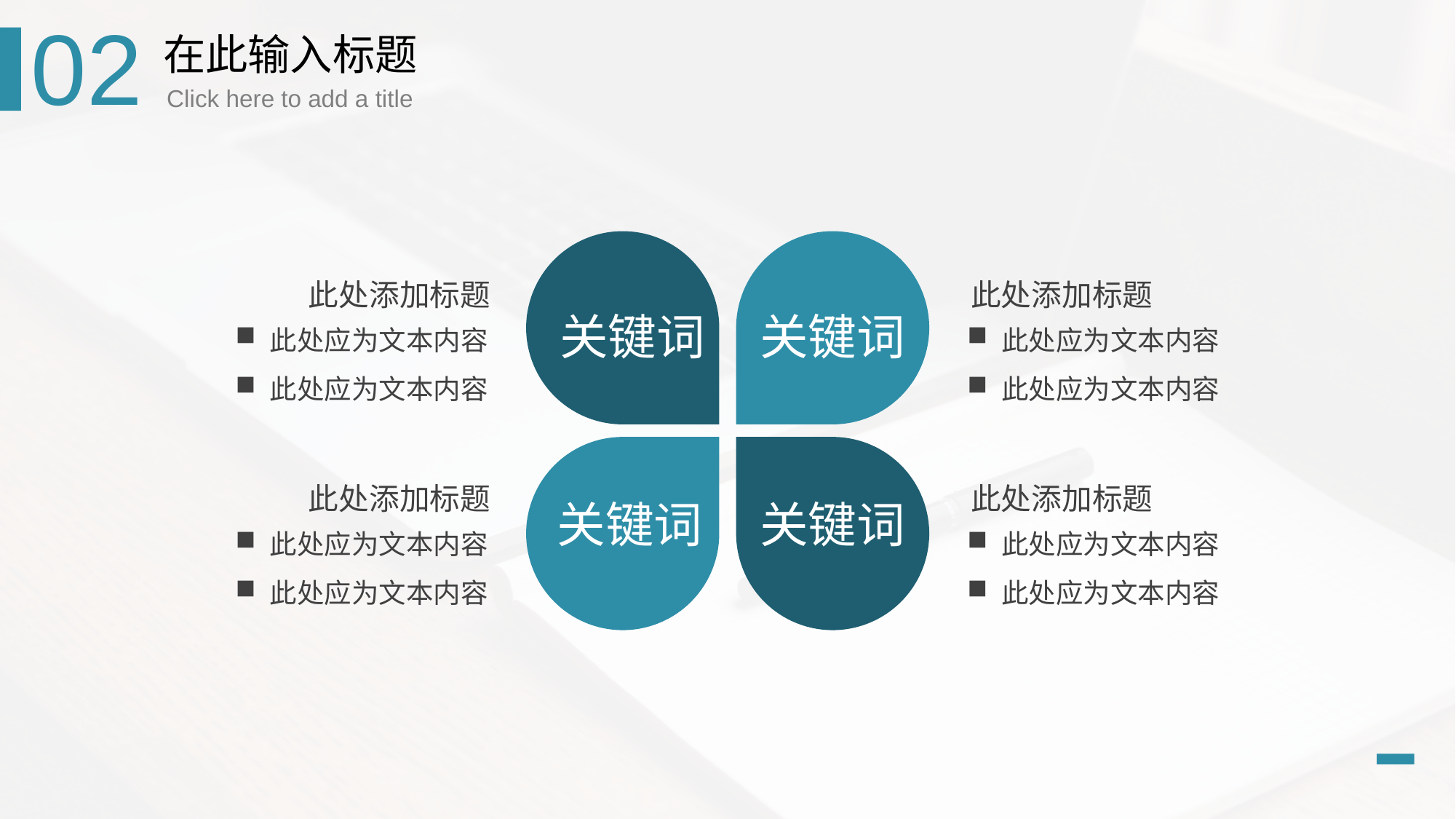

02
在此输入标题
Click here to add a title

此处添加标题
此处添加标题
此处应为文本内容
此处应为文本内容
关键词
关键词
此处应为文本内容
此处应为文本内容

此处添加标题
此处添加标题
关键词
关键词
此处应为文本内容
此处应为文本内容
此处应为文本内容
此处应为文本内容